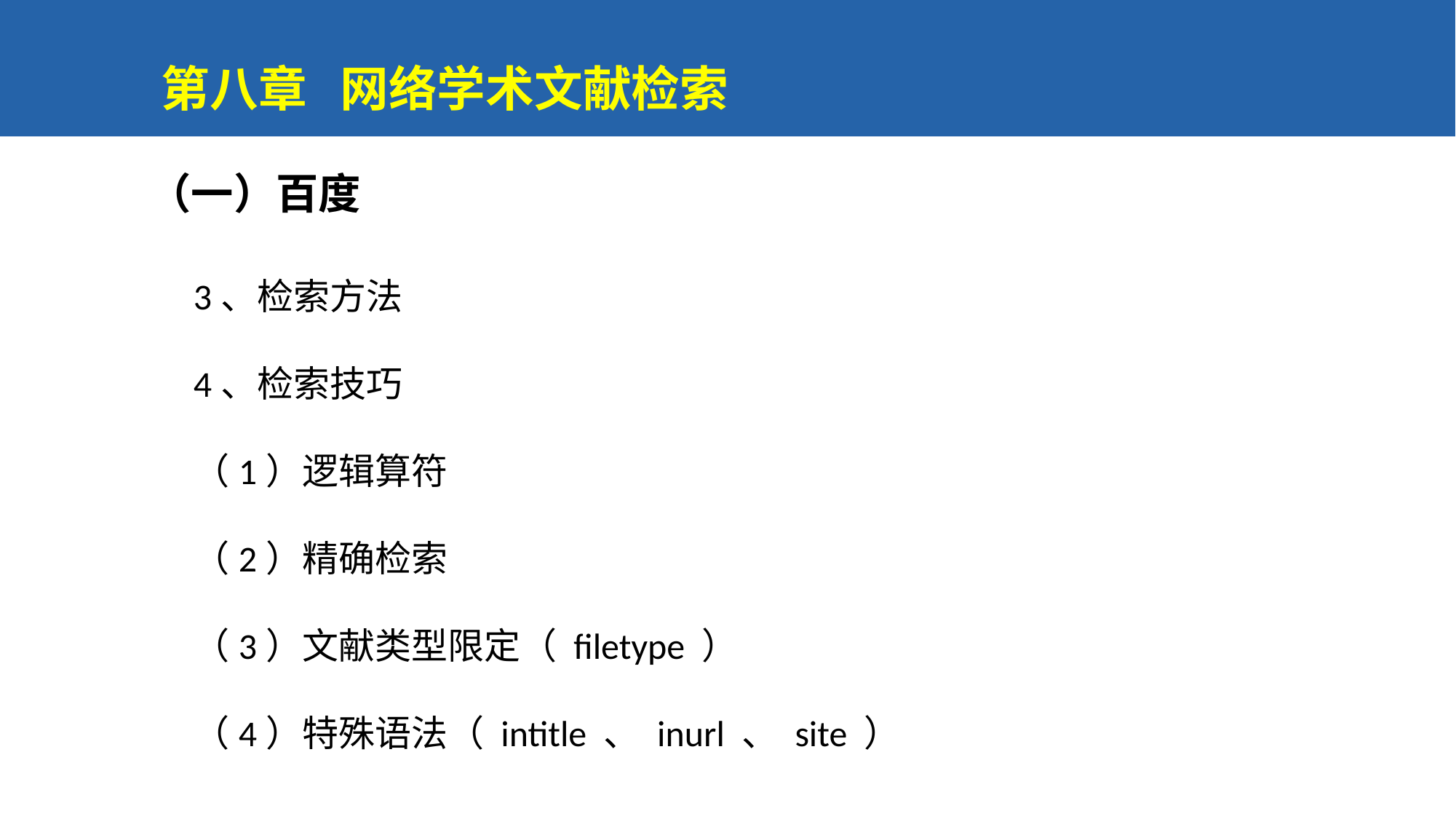

第八章   网络学术文献检索
（一）百度
3、检索方法
4、检索技巧
（1）逻辑算符
（2）精确检索
（3）文献类型限定（ filetype ）
（4）特殊语法（ intitle 、 inurl 、 site ）